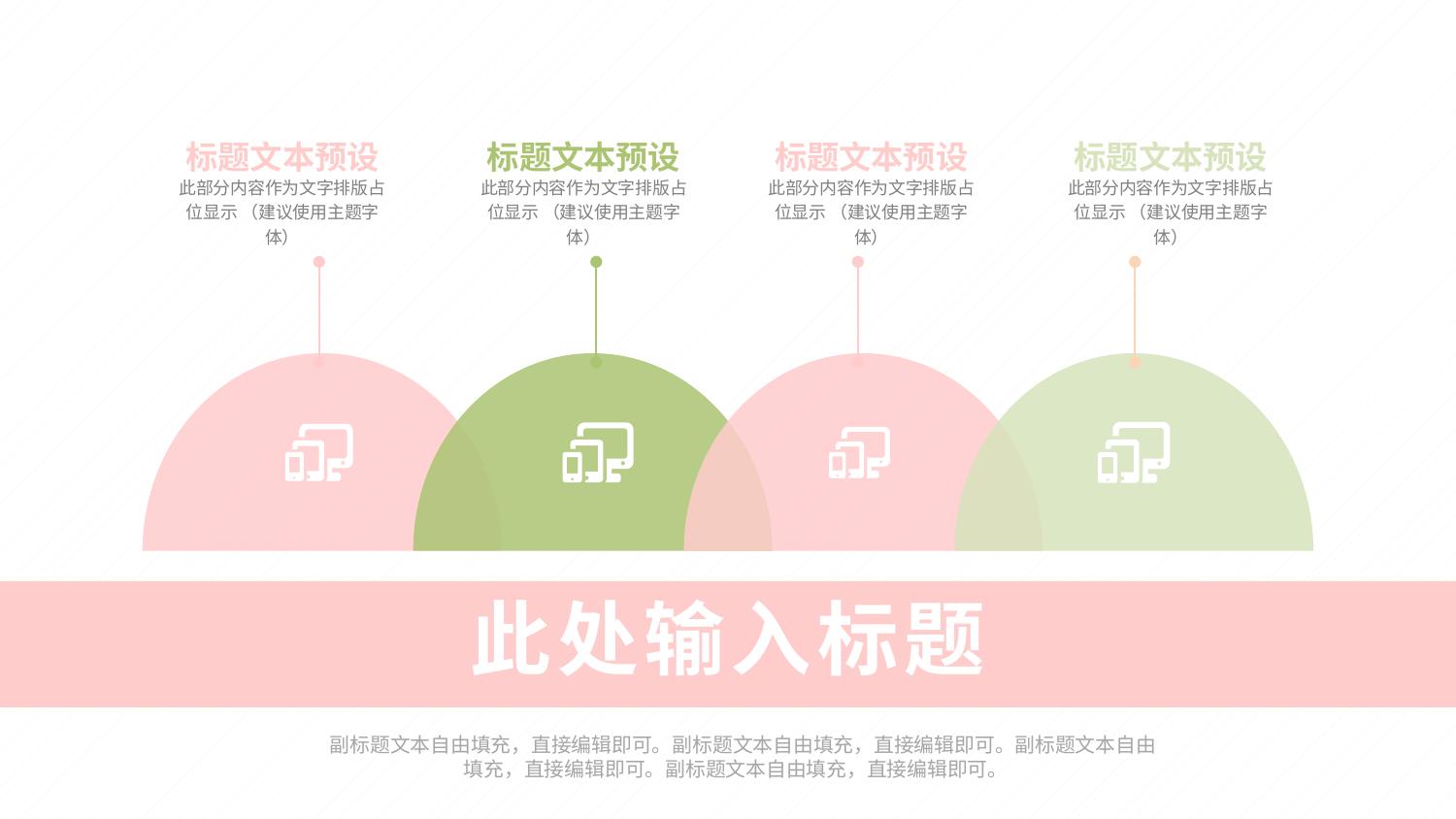

标题文本预设
此部分内容作为文字排版占位显示 （建议使用主题字体）
标题文本预设
此部分内容作为文字排版占位显示 （建议使用主题字体）
标题文本预设
此部分内容作为文字排版占位显示 （建议使用主题字体）
标题文本预设
此部分内容作为文字排版占位显示 （建议使用主题字体）

此处输入标题
    副标题文本自由填充，直接编辑即可。副标题文本自由填充，直接编辑即可。副标题文本自由   填充，直接编辑即可。副标题文本自由填充，直接编辑即可。